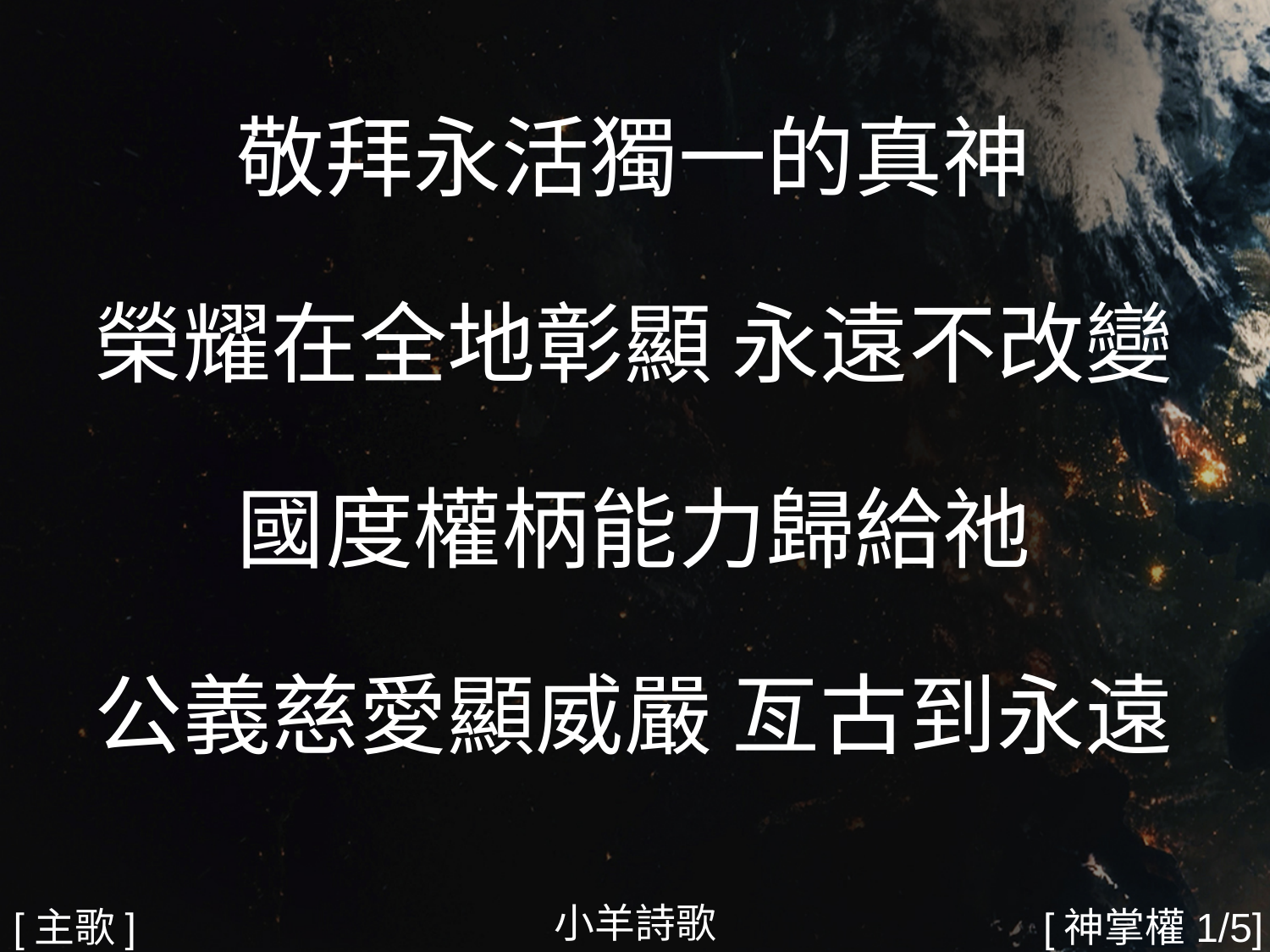

敬拜永活獨一的真神

榮耀在全地彰顯 永遠不改變

國度權柄能力歸給祂

公義慈愛顯威嚴 亙古到永遠

#

小羊詩歌
[主歌]
[神掌權1/5]